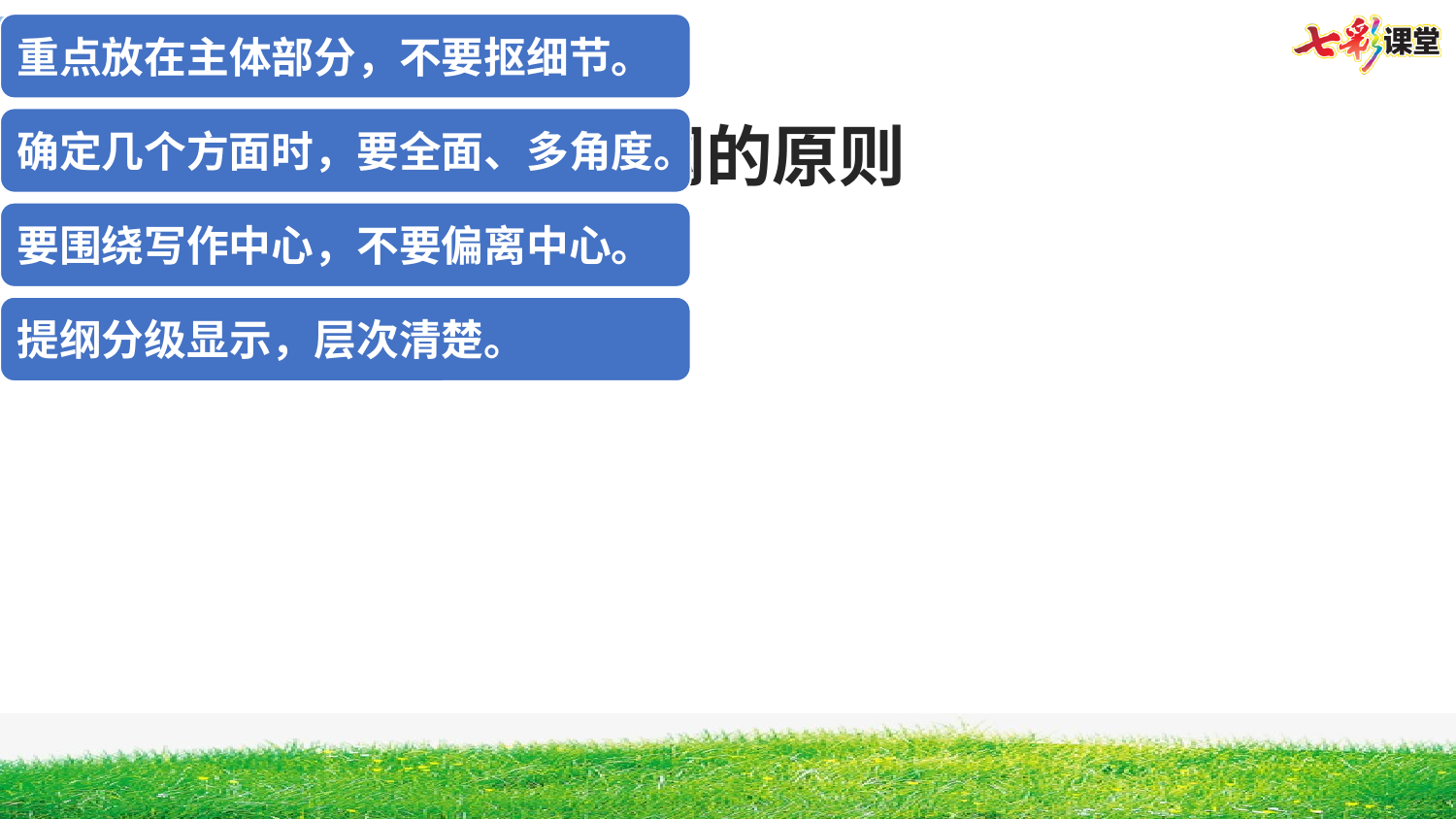

列提纲的原则
重点放在主体部分，不要抠细节。
确定几个方面时，要全面、多角度。
要围绕写作中心，不要偏离中心。
提纲分级显示，层次清楚。